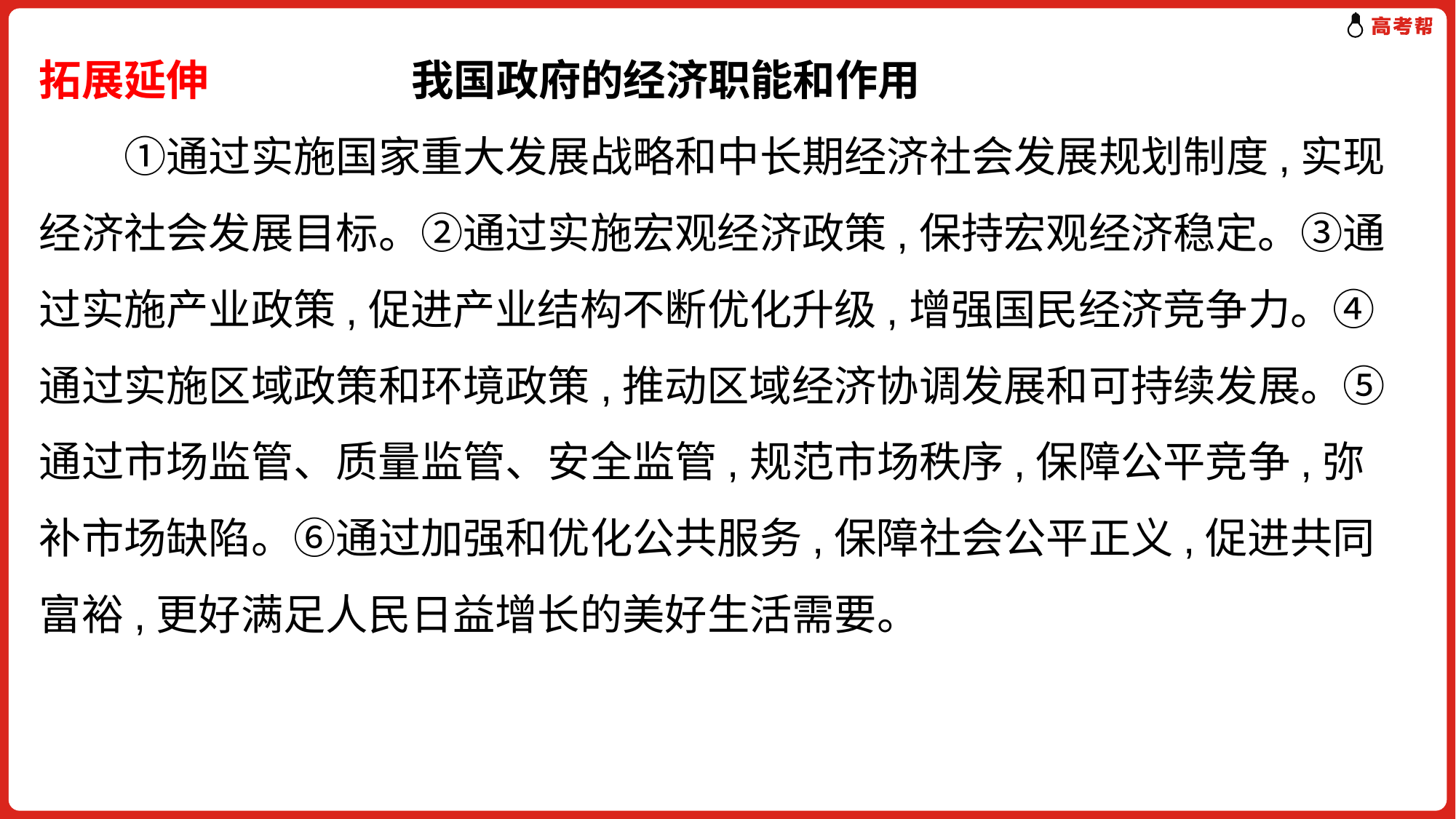

# 拓展延伸　　　        我国政府的经济职能和作用 　　①通过实施国家重大发展战略和中长期经济社会发展规划制度,实现经济社会发展目标。②通过实施宏观经济政策,保持宏观经济稳定。③通过实施产业政策,促进产业结构不断优化升级,增强国民经济竞争力。④通过实施区域政策和环境政策,推动区域经济协调发展和可持续发展。⑤通过市场监管、质量监管、安全监管,规范市场秩序,保障公平竞争,弥补市场缺陷。⑥通过加强和优化公共服务,保障社会公平正义,促进共同富裕,更好满足人民日益增长的美好生活需要。